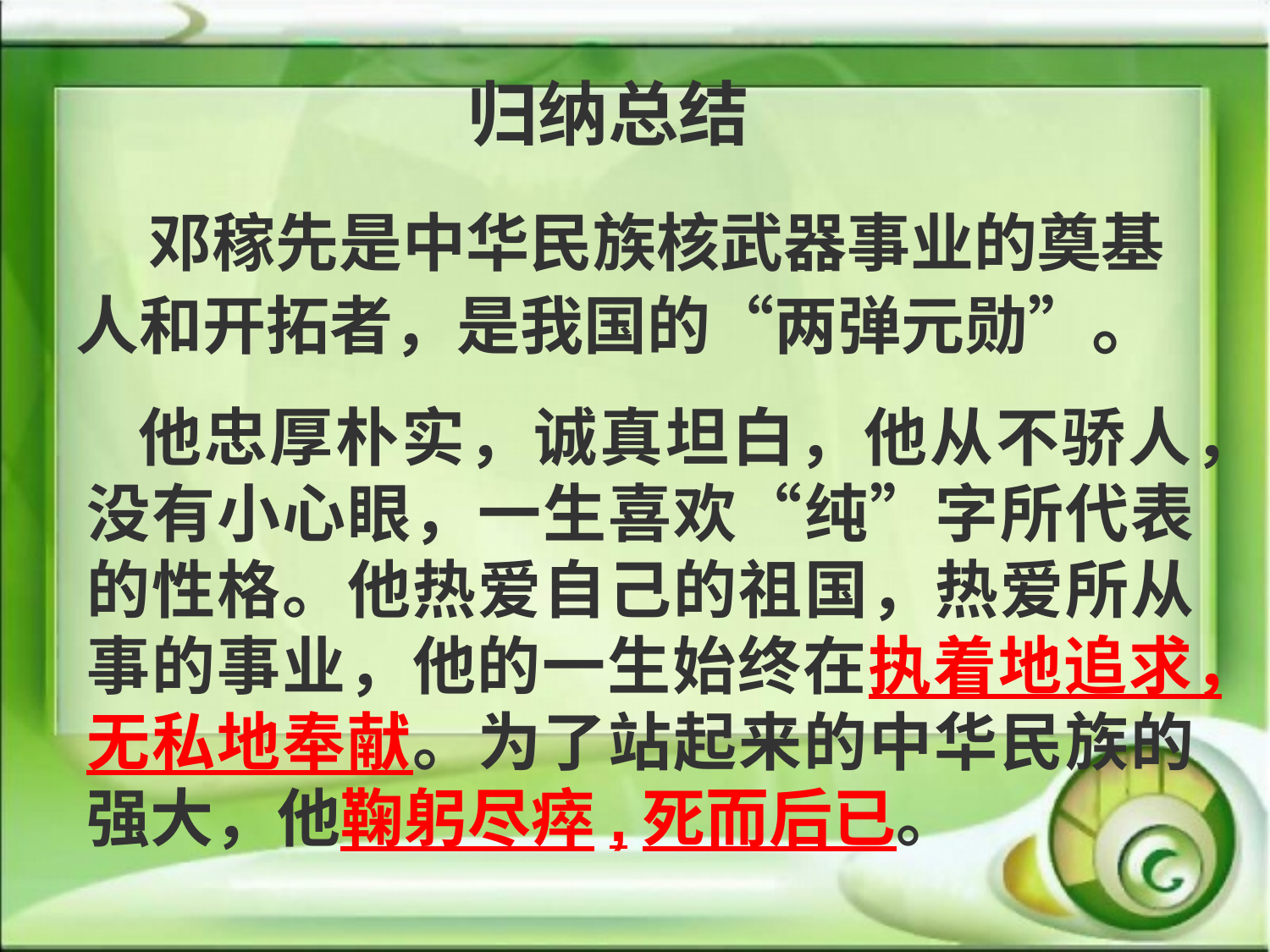

归纳总结
    邓稼先是中华民族核武器事业的奠基人和开拓者，是我国的“两弹元勋”。
  他忠厚朴实，诚真坦白，他从不骄人，没有小心眼，一生喜欢“纯”字所代表的性格。他热爱自己的祖国，热爱所从事的事业，他的一生始终在执着地追求，无私地奉献。为了站起来的中华民族的强大，他鞠躬尽瘁,死而后已。